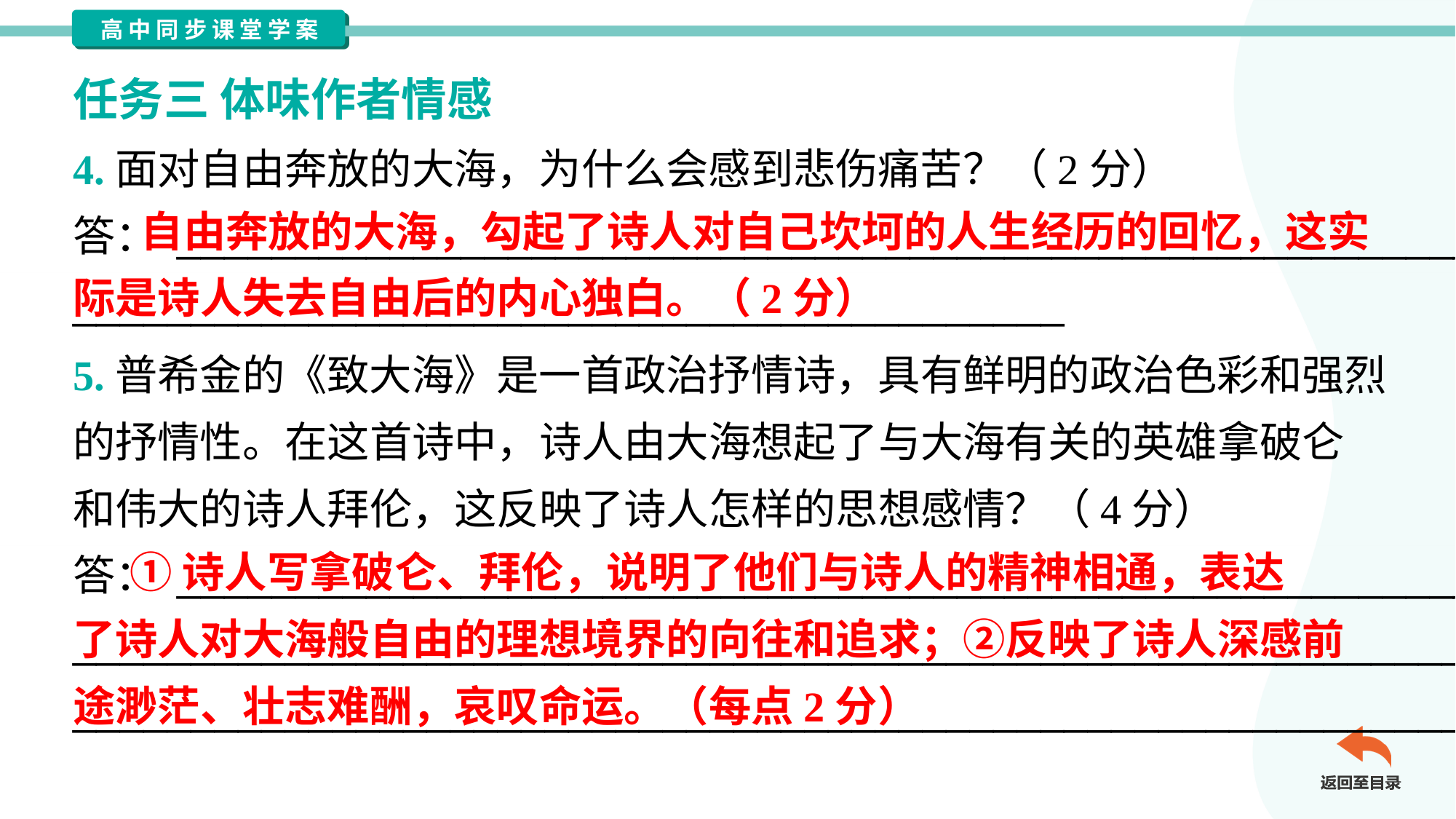

任务三 体味作者情感
4.面对自由奔放的大海，为什么会感到悲伤痛苦？（2分）
答： ________________________________________________________
__________________________________________
      自由奔放的大海，勾起了诗人对自己坎坷的人生经历的回忆，这实际是诗人失去自由后的内心独白。（2分）
5.普希金的《致大海》是一首政治抒情诗，具有鲜明的政治色彩和强烈
的抒情性。在这首诗中，诗人由大海想起了与大海有关的英雄拿破仑
和伟大的诗人拜伦，这反映了诗人怎样的思想感情？（4分）
答： ________________________________________________________
_____________________________________________________________
_____________________________________________________________
      ①诗人写拿破仑、拜伦，说明了他们与诗人的精神相通，表达
了诗人对大海般自由的理想境界的向往和追求；②反映了诗人深感前
途渺茫、壮志难酬，哀叹命运。（每点2分）